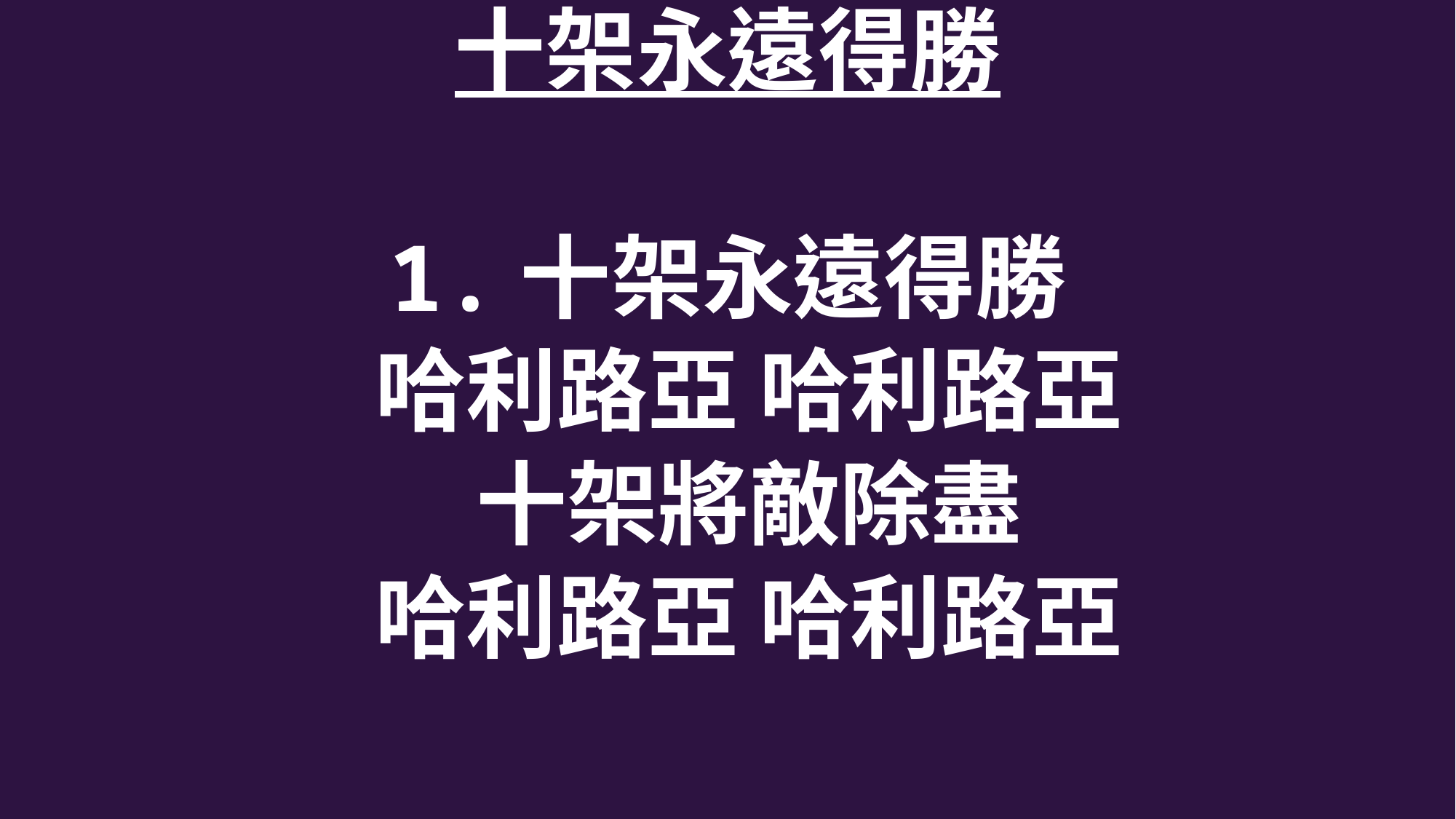

十架永遠得勝

1.十架永遠得勝
 哈利路亞 哈利路亞
 十架將敵除盡
 哈利路亞 哈利路亞